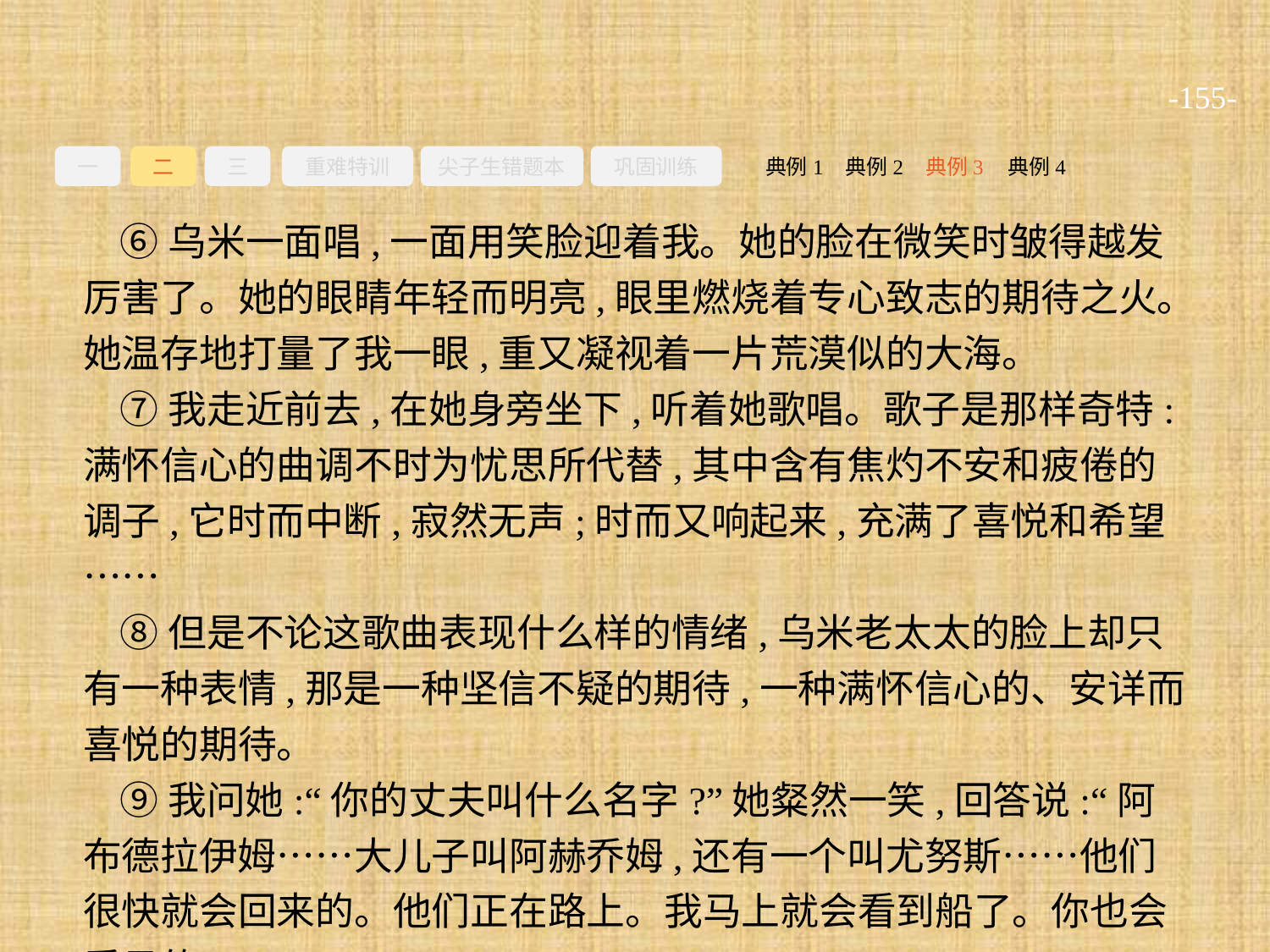

-155-
一
二
三
重难特训
尖子生错题本
巩固训练
典例3
典例2
典例4
典例1
⑥乌米一面唱,一面用笑脸迎着我。她的脸在微笑时皱得越发厉害了。她的眼睛年轻而明亮,眼里燃烧着专心致志的期待之火。她温存地打量了我一眼,重又凝视着一片荒漠似的大海。
⑦我走近前去,在她身旁坐下,听着她歌唱。歌子是那样奇特:满怀信心的曲调不时为忧思所代替,其中含有焦灼不安和疲倦的调子,它时而中断,寂然无声;时而又响起来,充满了喜悦和希望……
⑧但是不论这歌曲表现什么样的情绪,乌米老太太的脸上却只有一种表情,那是一种坚信不疑的期待,一种满怀信心的、安详而喜悦的期待。
⑨我问她:“你的丈夫叫什么名字?”她粲然一笑,回答说:“阿布德拉伊姆……大儿子叫阿赫乔姆,还有一个叫尤努斯……他们很快就会回来的。他们正在路上。我马上就会看到船了。你也会看见的!”